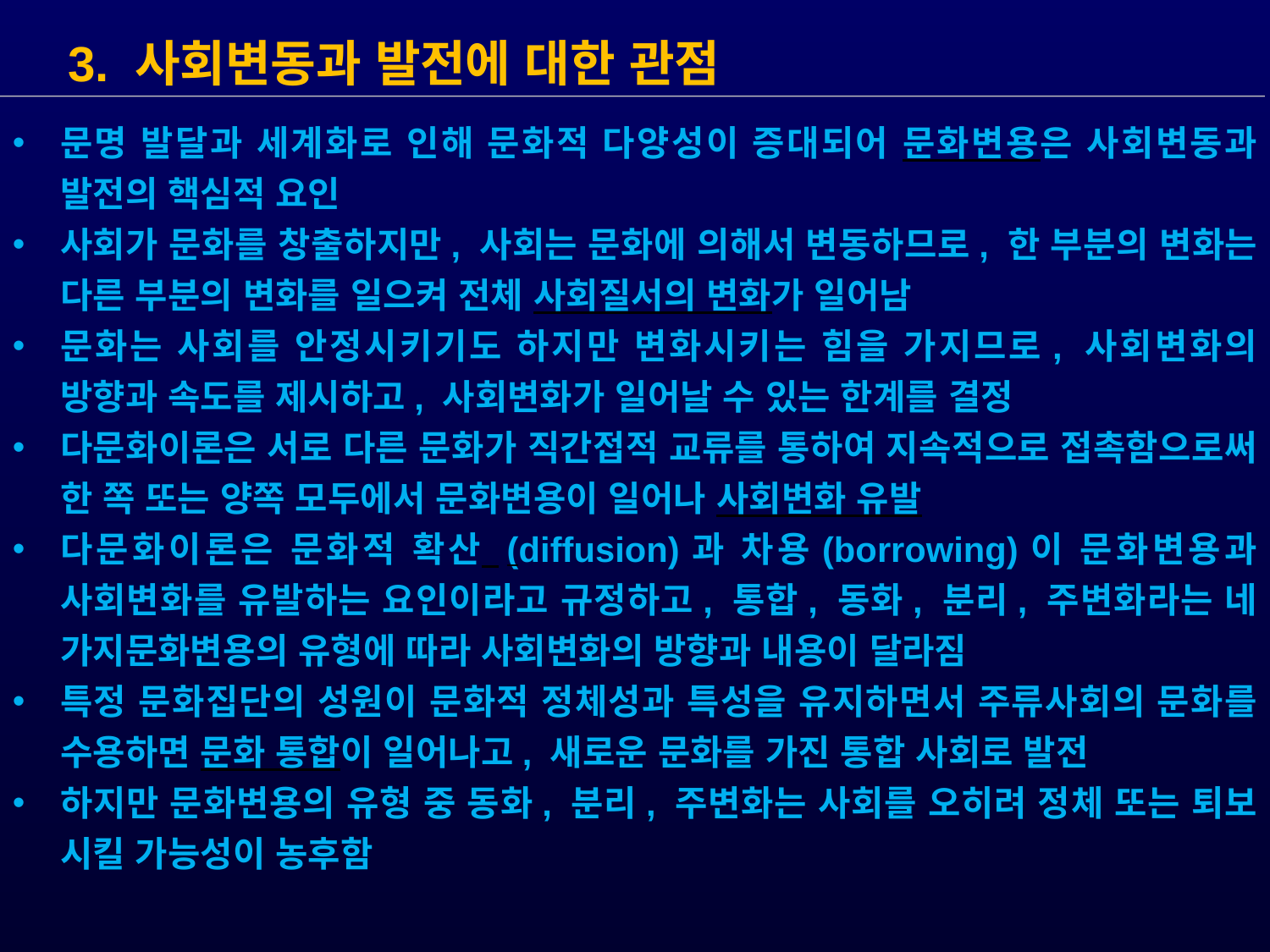

3. 사회변동과 발전에 대한 관점

문명 발달과 세계화로 인해 문화적 다양성이 증대되어 문화변용은 사회변동과 발전의 핵심적 요인
사회가 문화를 창출하지만, 사회는 문화에 의해서 변동하므로, 한 부분의 변화는 다른 부분의 변화를 일으켜 전체 사회질서의 변화가 일어남
문화는 사회를 안정시키기도 하지만 변화시키는 힘을 가지므로, 사회변화의 방향과 속도를 제시하고, 사회변화가 일어날 수 있는 한계를 결정
다문화이론은 서로 다른 문화가 직간접적 교류를 통하여 지속적으로 접촉함으로써 한 쪽 또는 양쪽 모두에서 문화변용이 일어나 사회변화 유발
다문화이론은 문화적 확산 (diffusion)과 차용(borrowing)이 문화변용과 사회변화를 유발하는 요인이라고 규정하고, 통합, 동화, 분리, 주변화라는 네 가지문화변용의 유형에 따라 사회변화의 방향과 내용이 달라짐
특정 문화집단의 성원이 문화적 정체성과 특성을 유지하면서 주류사회의 문화를 수용하면 문화 통합이 일어나고, 새로운 문화를 가진 통합 사회로 발전
하지만 문화변용의 유형 중 동화, 분리, 주변화는 사회를 오히려 정체 또는 퇴보 시킬 가능성이 농후함